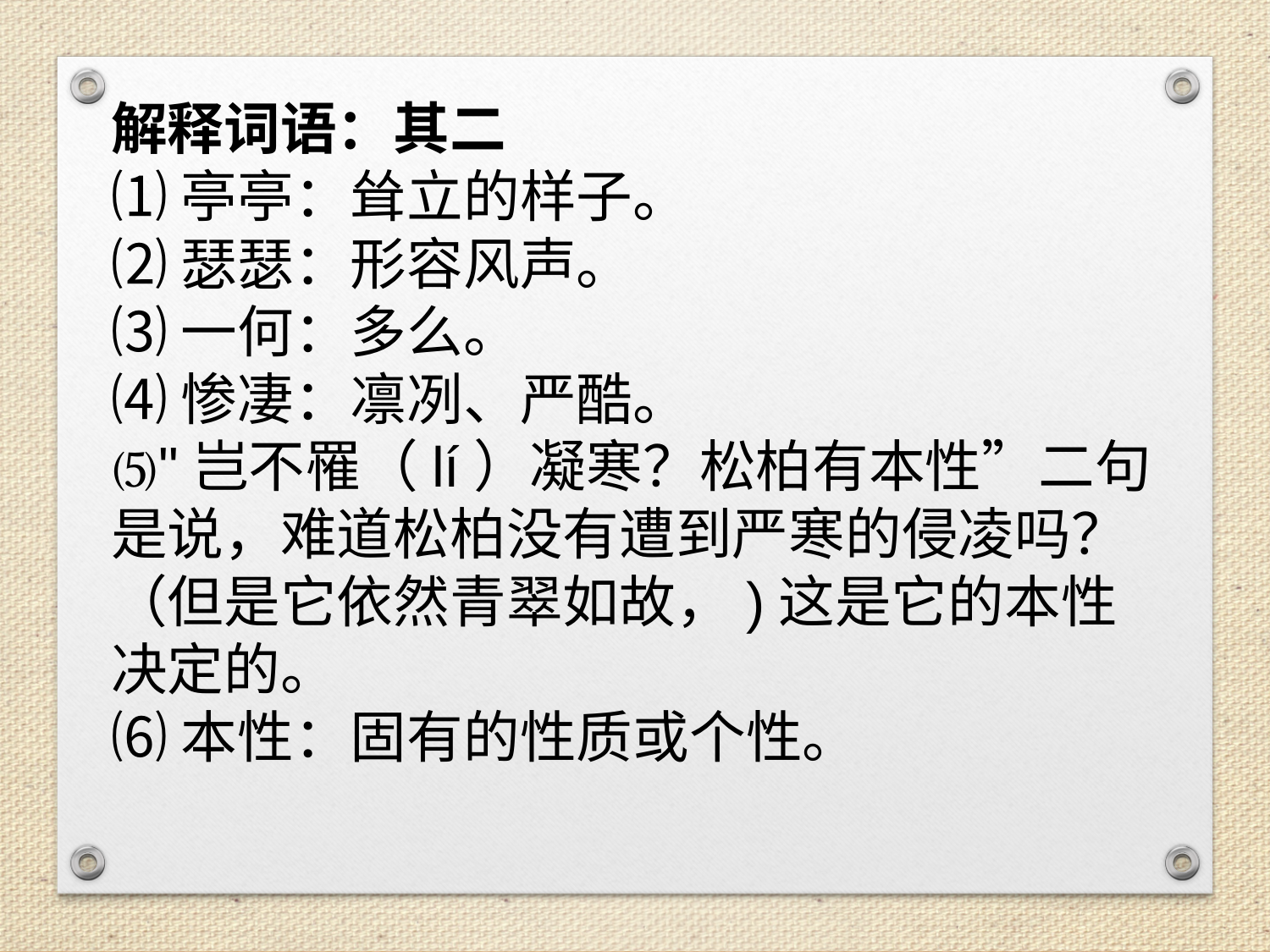

解释词语：其二
⑴亭亭：耸立的样子。
⑵瑟瑟：形容风声。
⑶一何：多么。
⑷惨凄：凛冽、严酷。
⑸"岂不罹（lí）凝寒？松柏有本性”二句是说，难道松柏没有遭到严寒的侵凌吗？（但是它依然青翠如故，)这是它的本性决定的。
⑹本性：固有的性质或个性。